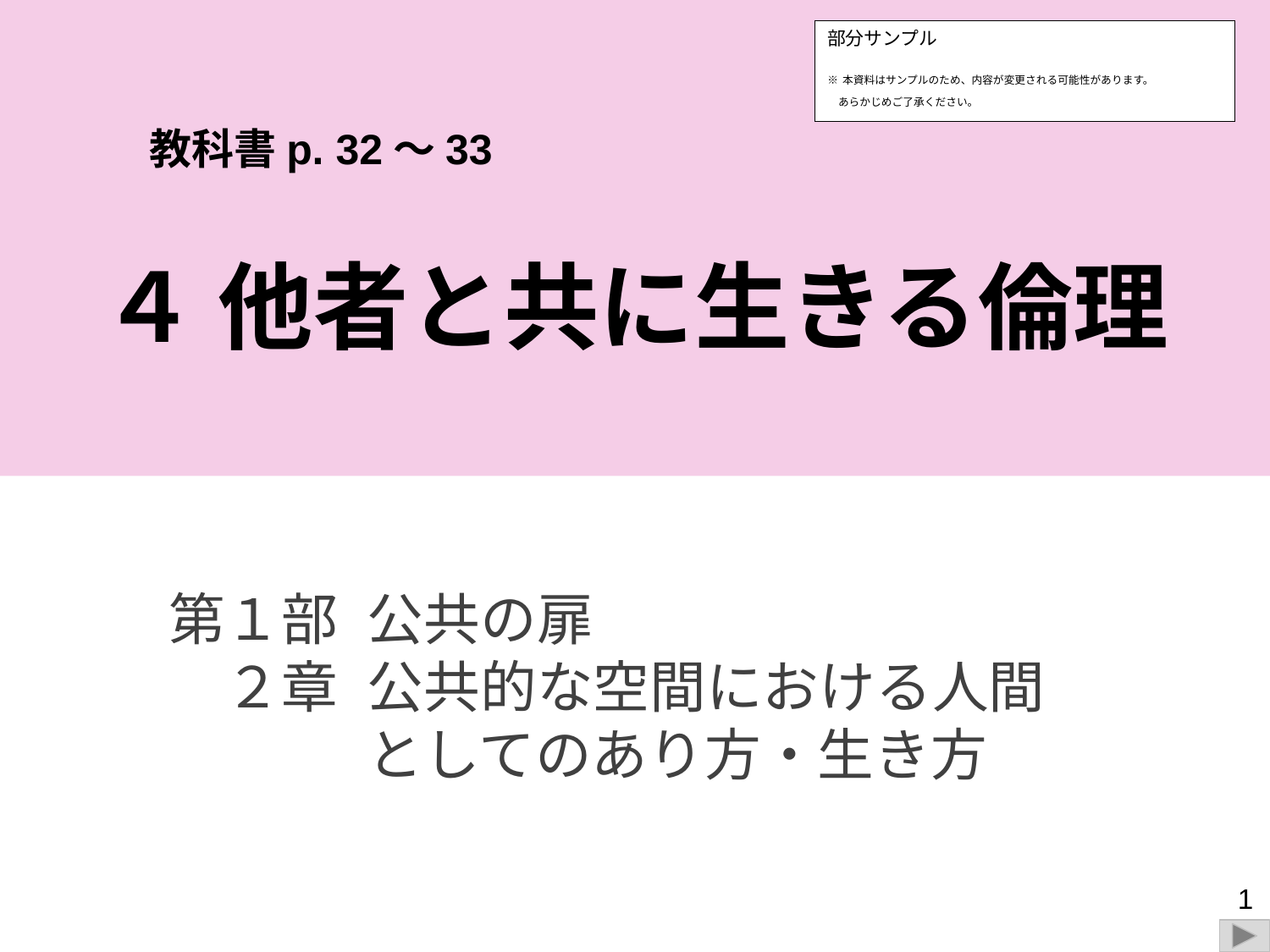

部分サンプル

※本資料はサンプルのため、内容が変更される可能性があります。
　あらかじめご了承ください。
教科書p. 32～33
４ 他者と共に生きる倫理
第１部	公共の扉
　２章	公共的な空間における人間としてのあり方・生き方
1